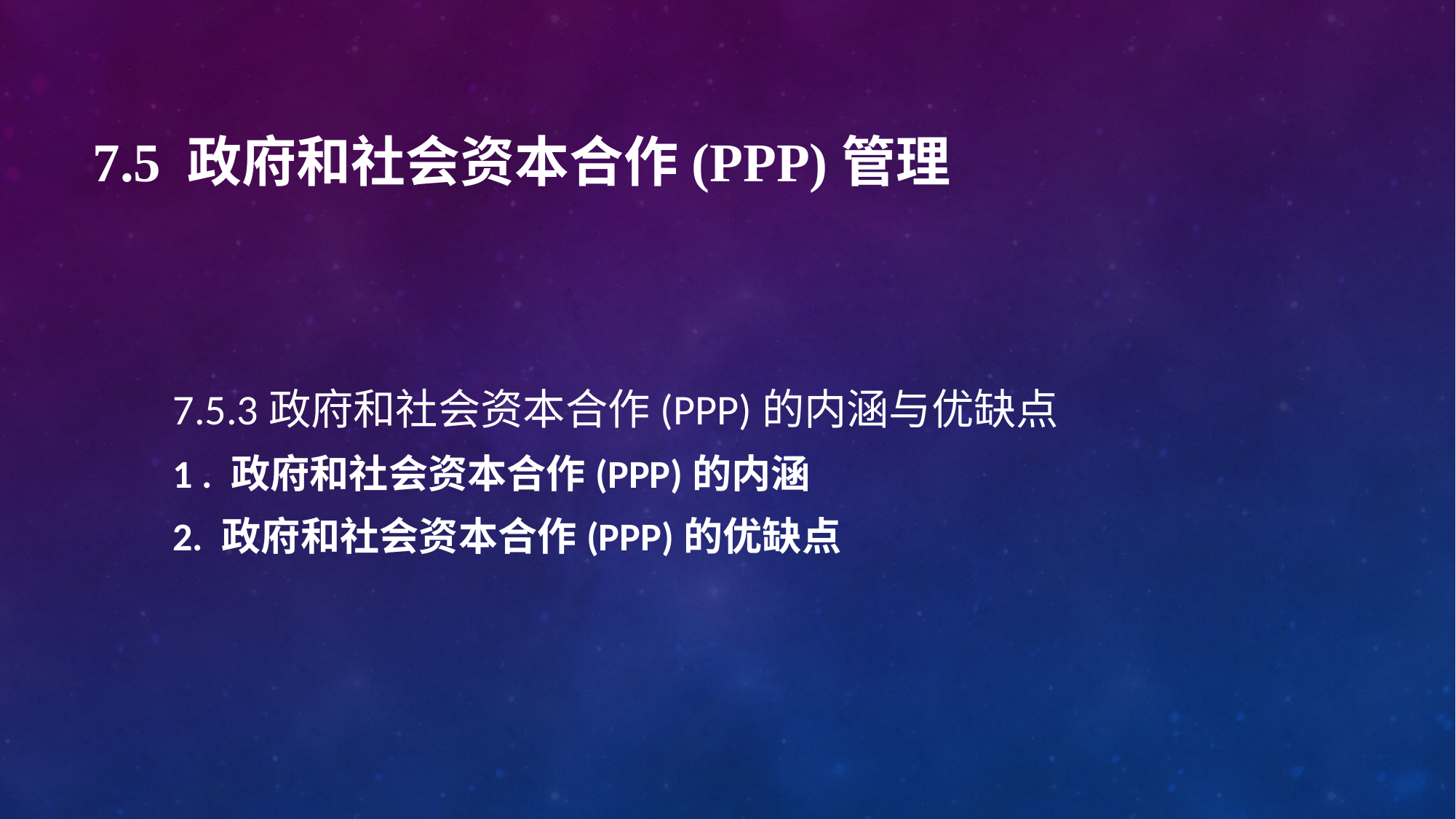

# 7.5 政府和社会资本合作(PPP)管理
7.5.3政府和社会资本合作(PPP)的内涵与优缺点
1 . 政府和社会资本合作(PPP)的内涵
2. 政府和社会资本合作(PPP)的优缺点